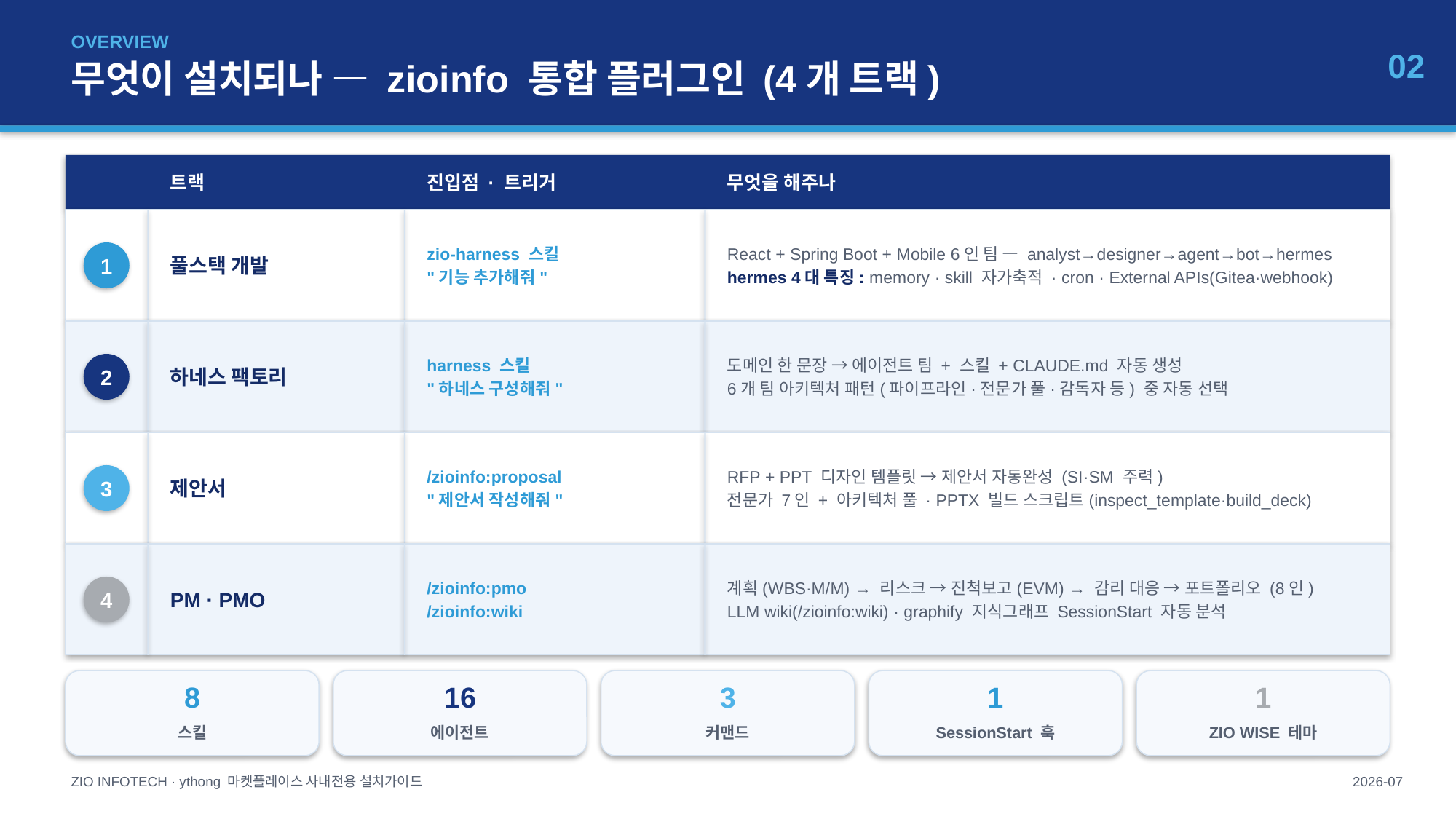

OVERVIEW
무엇이 설치되나 — zioinfo 통합 플러그인 (4개 트랙)
02

트랙
진입점 · 트리거
무엇을 해주나

풀스택 개발

zio-harness 스킬
"기능 추가해줘"

React + Spring Boot + Mobile 6인 팀 — analyst→designer→agent→bot→hermes
hermes 4대 특징: memory · skill 자가축적 · cron · External APIs(Gitea·webhook)
1

하네스 팩토리

harness 스킬
"하네스 구성해줘"

도메인 한 문장 → 에이전트 팀 + 스킬 + CLAUDE.md 자동 생성
6개 팀 아키텍처 패턴(파이프라인·전문가 풀·감독자 등) 중 자동 선택
2

제안서

/zioinfo:proposal
"제안서 작성해줘"

RFP + PPT 디자인 템플릿 → 제안서 자동완성 (SI·SM 주력)
전문가 7인 + 아키텍처 풀 · PPTX 빌드 스크립트(inspect_template·build_deck)
3

PM · PMO

/zioinfo:pmo
/zioinfo:wiki

계획(WBS·M/M) → 리스크 → 진척보고(EVM) → 감리 대응 → 포트폴리오 (8인)
LLM wiki(/zioinfo:wiki) · graphify 지식그래프 SessionStart 자동 분석
4

8
16
3
1
1
스킬
에이전트
커맨드
SessionStart 훅
ZIO WISE 테마
ZIO INFOTECH · ythong 마켓플레이스 사내전용 설치가이드
2026-07